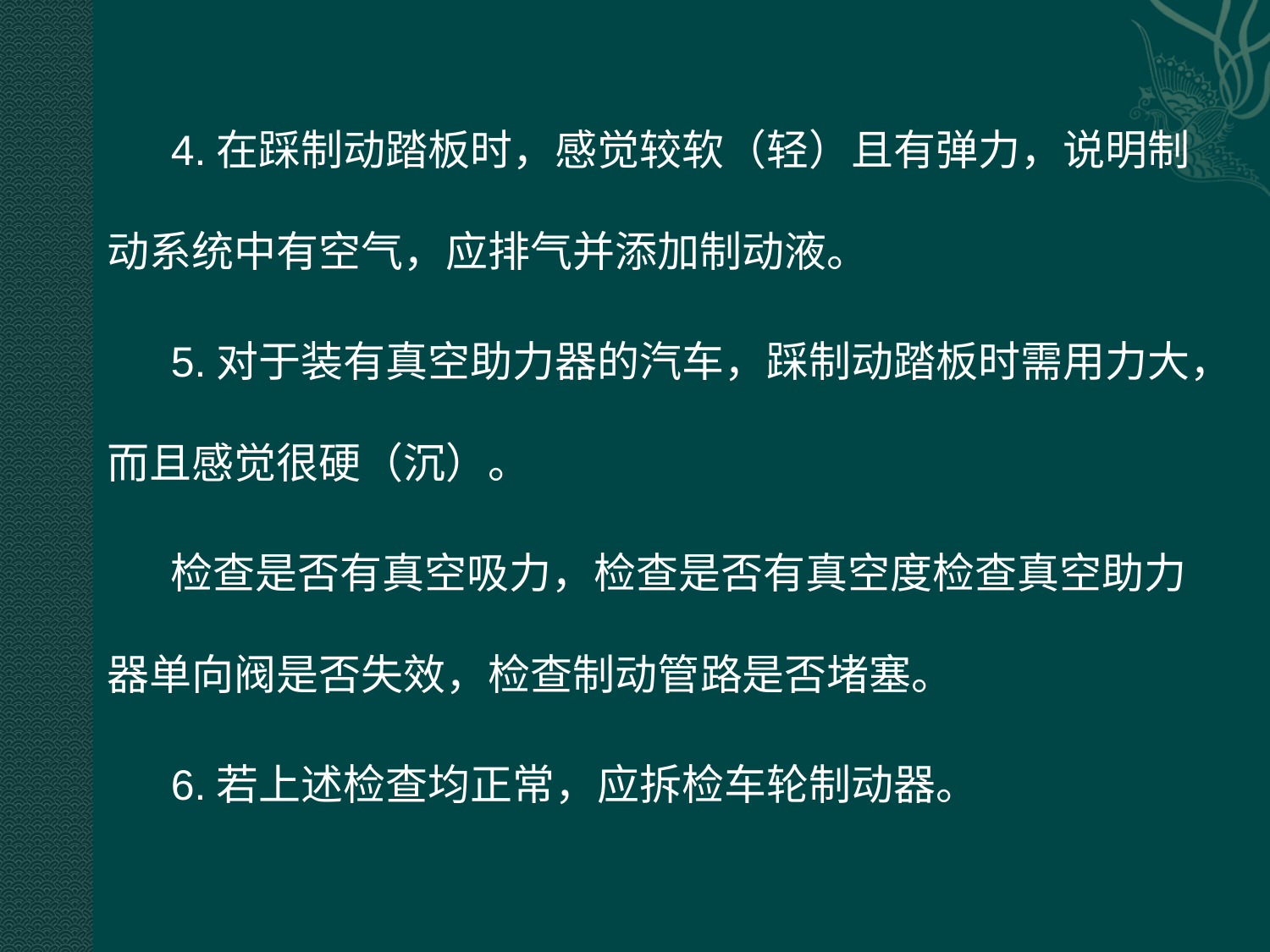

4.在踩制动踏板时，感觉较软（轻）且有弹力，说明制动系统中有空气，应排气并添加制动液。
5.对于装有真空助力器的汽车，踩制动踏板时需用力大，而且感觉很硬（沉）。
检查是否有真空吸力，检查是否有真空度检查真空助力器单向阀是否失效，检查制动管路是否堵塞。
6.若上述检查均正常，应拆检车轮制动器。